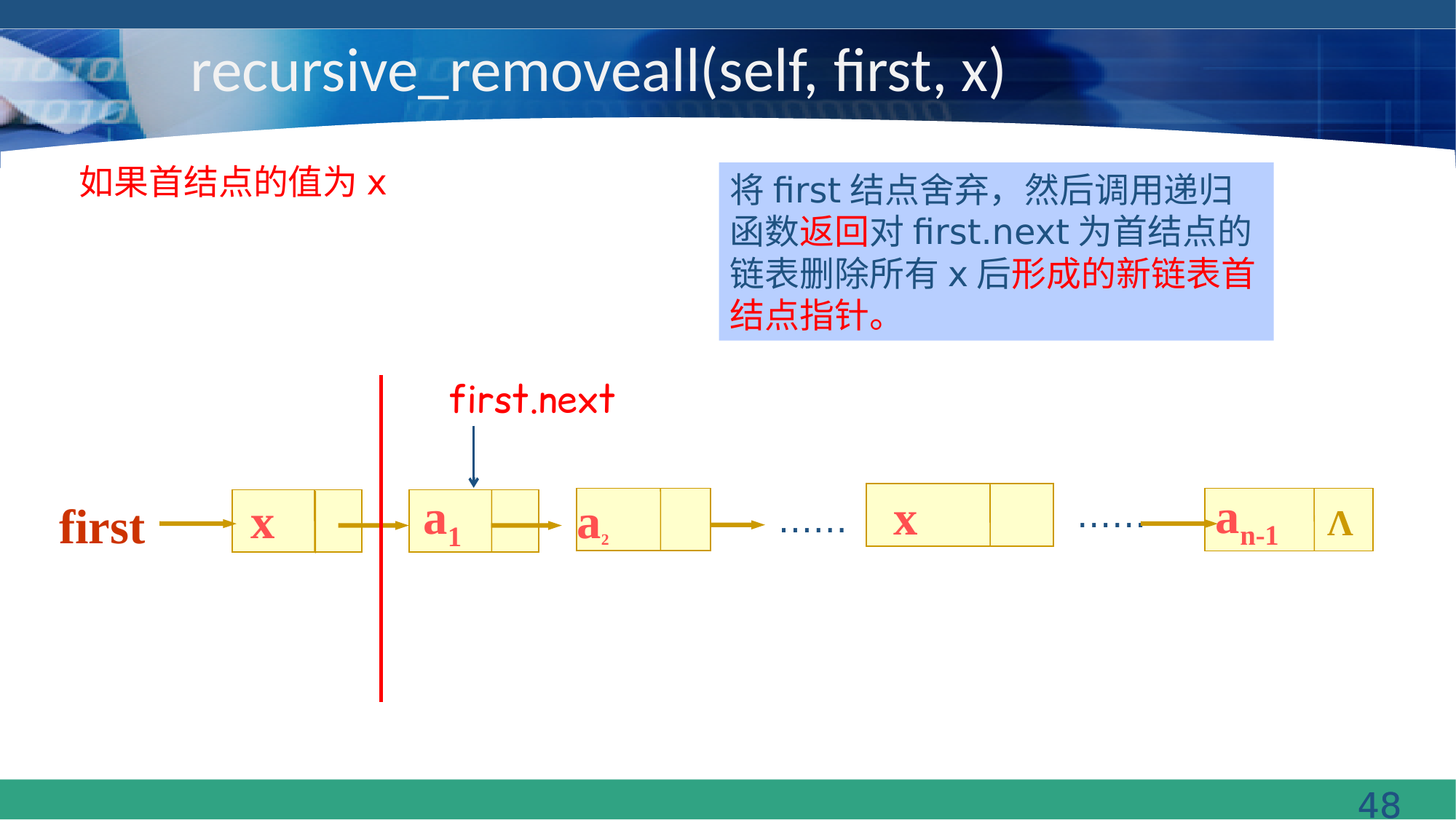

# recursive_removeall(self, first, x)
如果首结点的值为x
将first结点舍弃，然后调用递归函数返回对first.next为首结点的链表删除所有x后形成的新链表首结点指针。
first.next
an-1
a1
x

x
a2
……

first

……
Λ